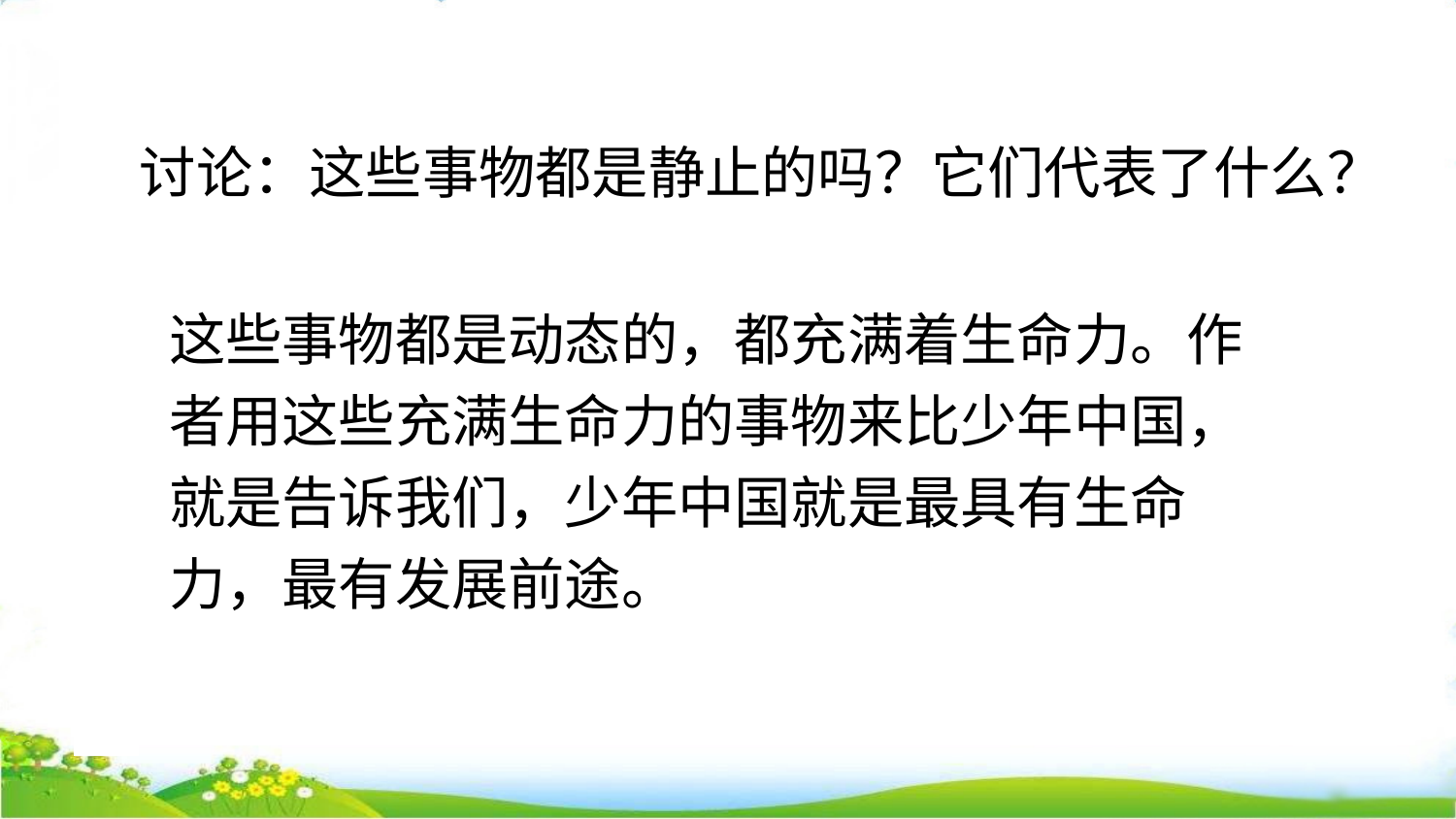

讨论：这些事物都是静止的吗？它们代表了什么？
这些事物都是动态的，都充满着生命力。作者用这些充满生命力的事物来比少年中国，就是告诉我们，少年中国就是最具有生命力，最有发展前途。